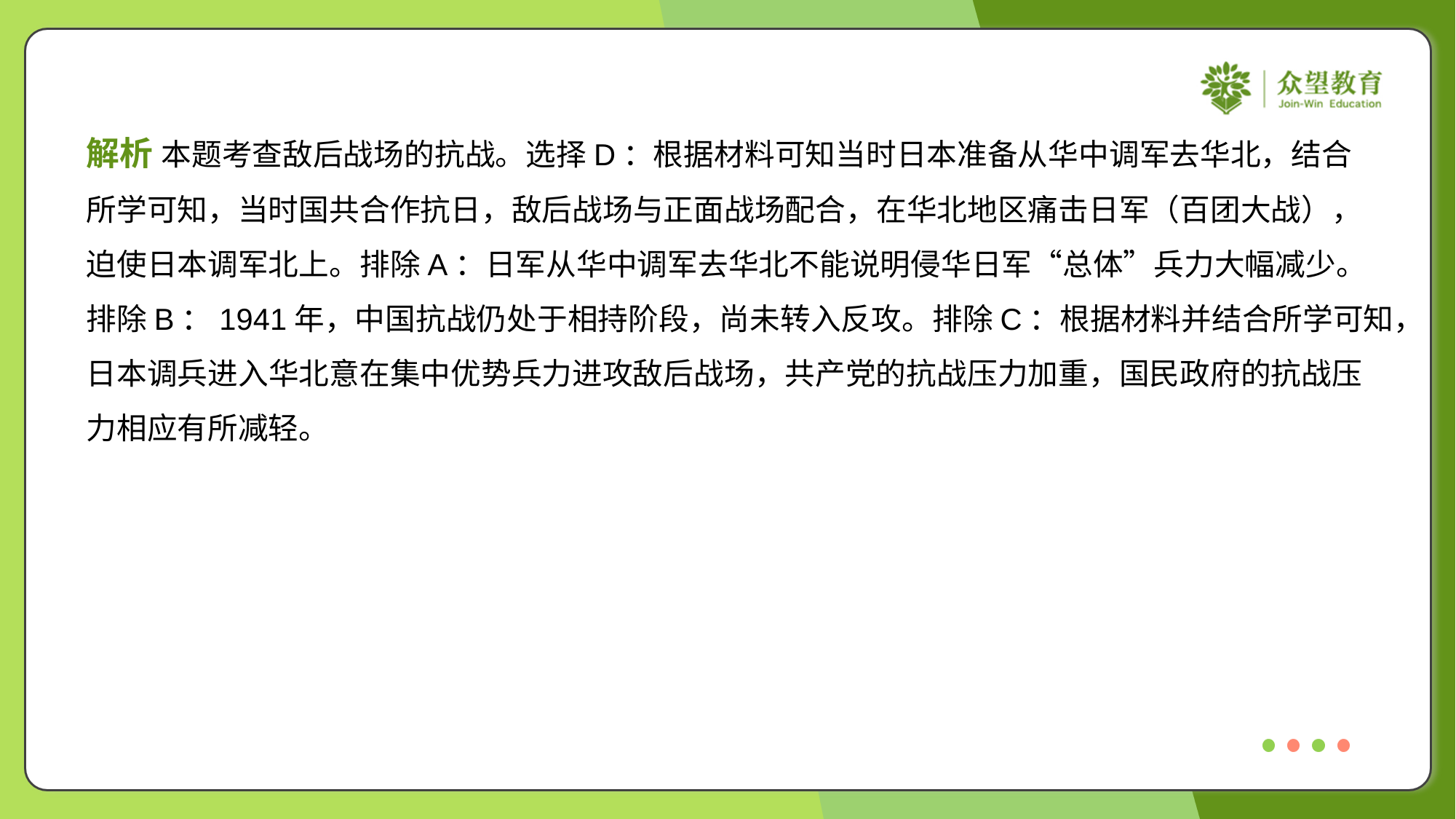

解析 本题考查敌后战场的抗战。选择D：根据材料可知当时日本准备从华中调军去华北，结合
所学可知，当时国共合作抗日，敌后战场与正面战场配合，在华北地区痛击日军（百团大战），
迫使日本调军北上。排除A：日军从华中调军去华北不能说明侵华日军“总体”兵力大幅减少。
排除B：1941年，中国抗战仍处于相持阶段，尚未转入反攻。排除C：根据材料并结合所学可知，
日本调兵进入华北意在集中优势兵力进攻敌后战场，共产党的抗战压力加重，国民政府的抗战压
力相应有所减轻。